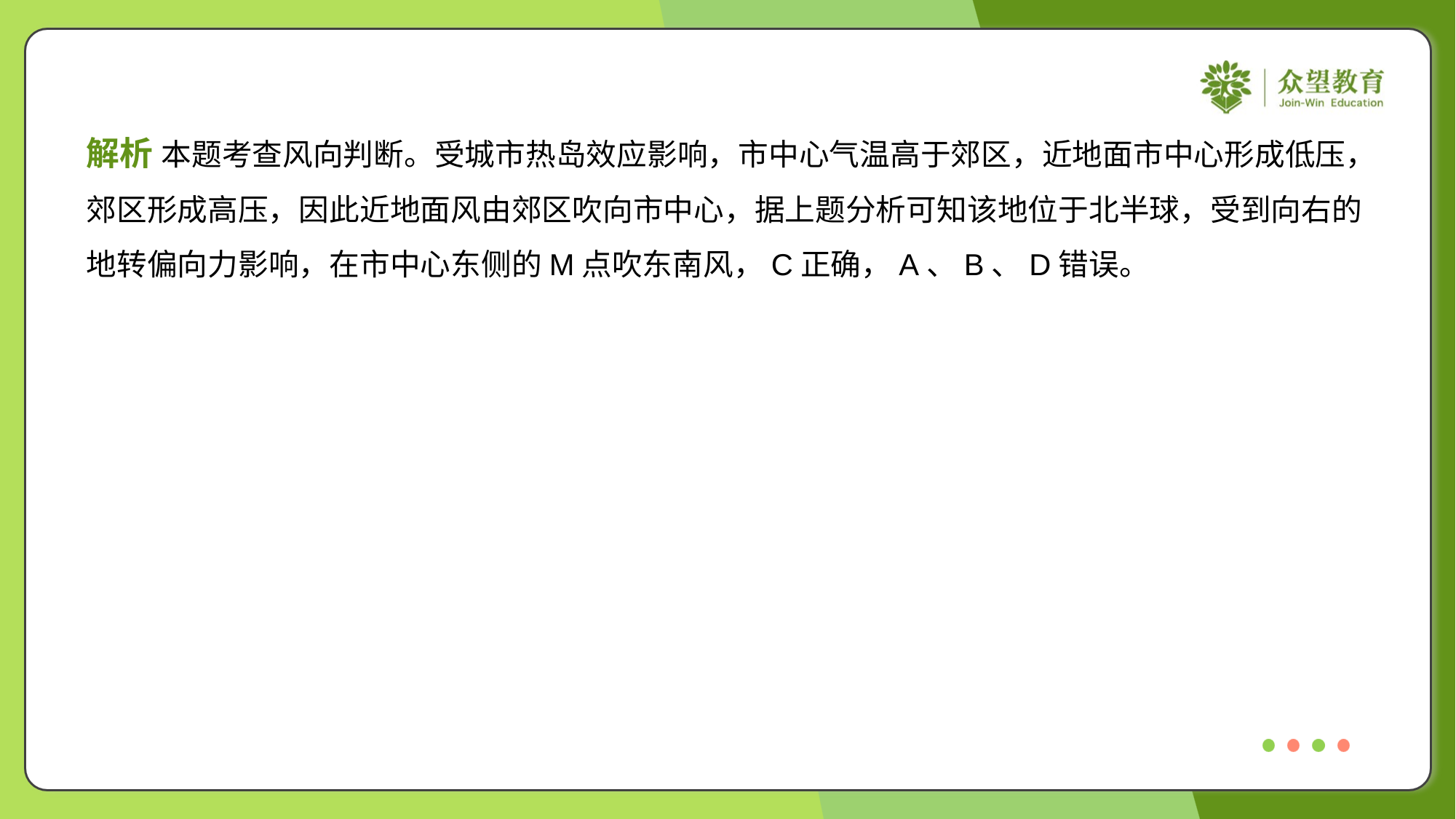

解析 本题考查风向判断。受城市热岛效应影响，市中心气温高于郊区，近地面市中心形成低压，
郊区形成高压，因此近地面风由郊区吹向市中心，据上题分析可知该地位于北半球，受到向右的
地转偏向力影响，在市中心东侧的M点吹东南风，C正确，A、B、D错误。